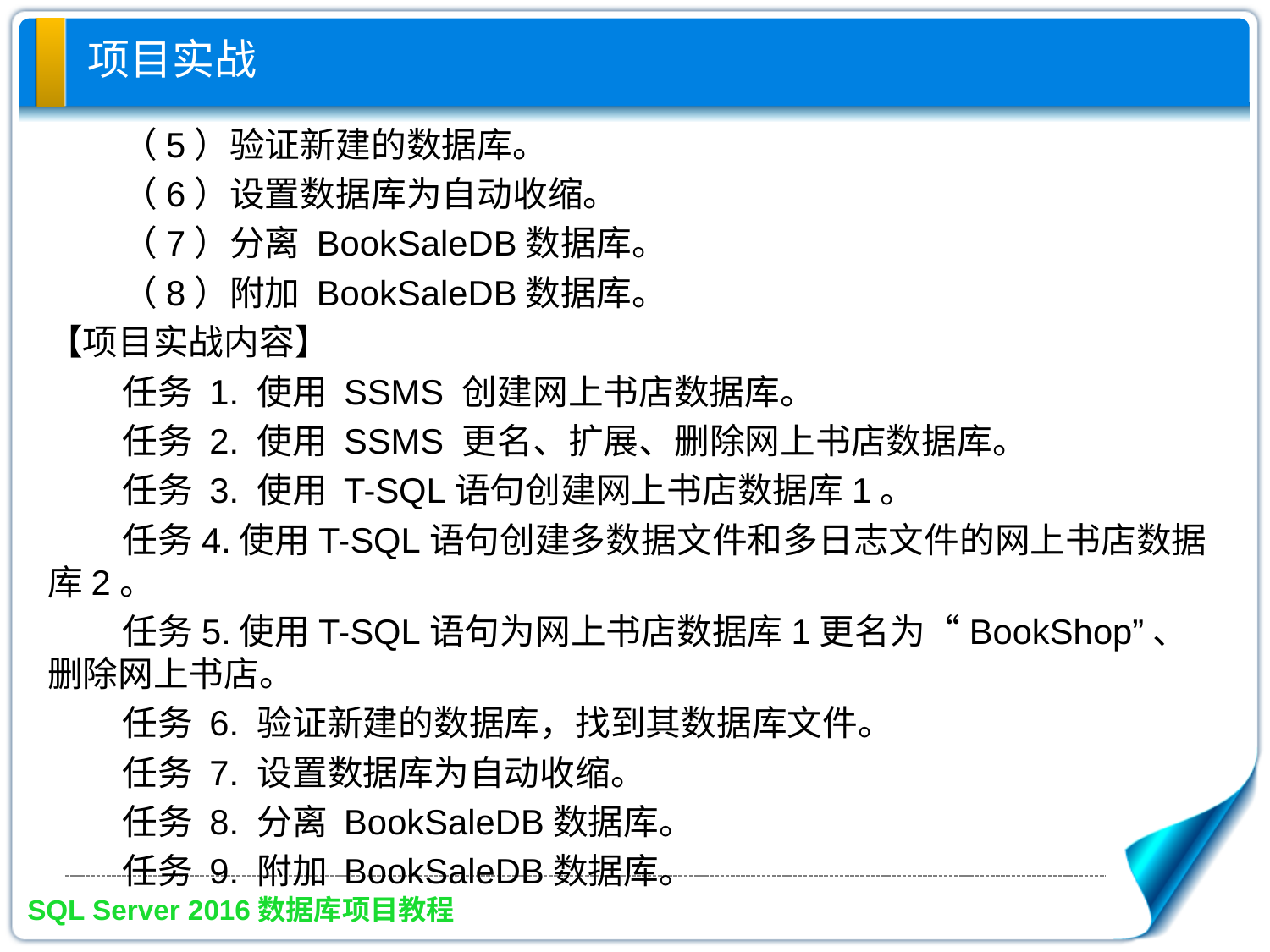

# 项目实战
（5）验证新建的数据库。
（6）设置数据库为自动收缩。
（7）分离 BookSaleDB数据库。
（8）附加 BookSaleDB数据库。
【项目实战内容】
任务 1. 使用 SSMS 创建网上书店数据库。
任务 2. 使用 SSMS 更名、扩展、删除网上书店数据库。
任务 3. 使用 T-SQL语句创建网上书店数据库1。
任务4.使用T-SQL语句创建多数据文件和多日志文件的网上书店数据库2。
任务5.使用T-SQL语句为网上书店数据库1更名为“BookShop”、删除网上书店。
任务 6. 验证新建的数据库，找到其数据库文件。
任务 7. 设置数据库为自动收缩。
任务 8. 分离 BookSaleDB数据库。
任务 9. 附加 BookSaleDB数据库。